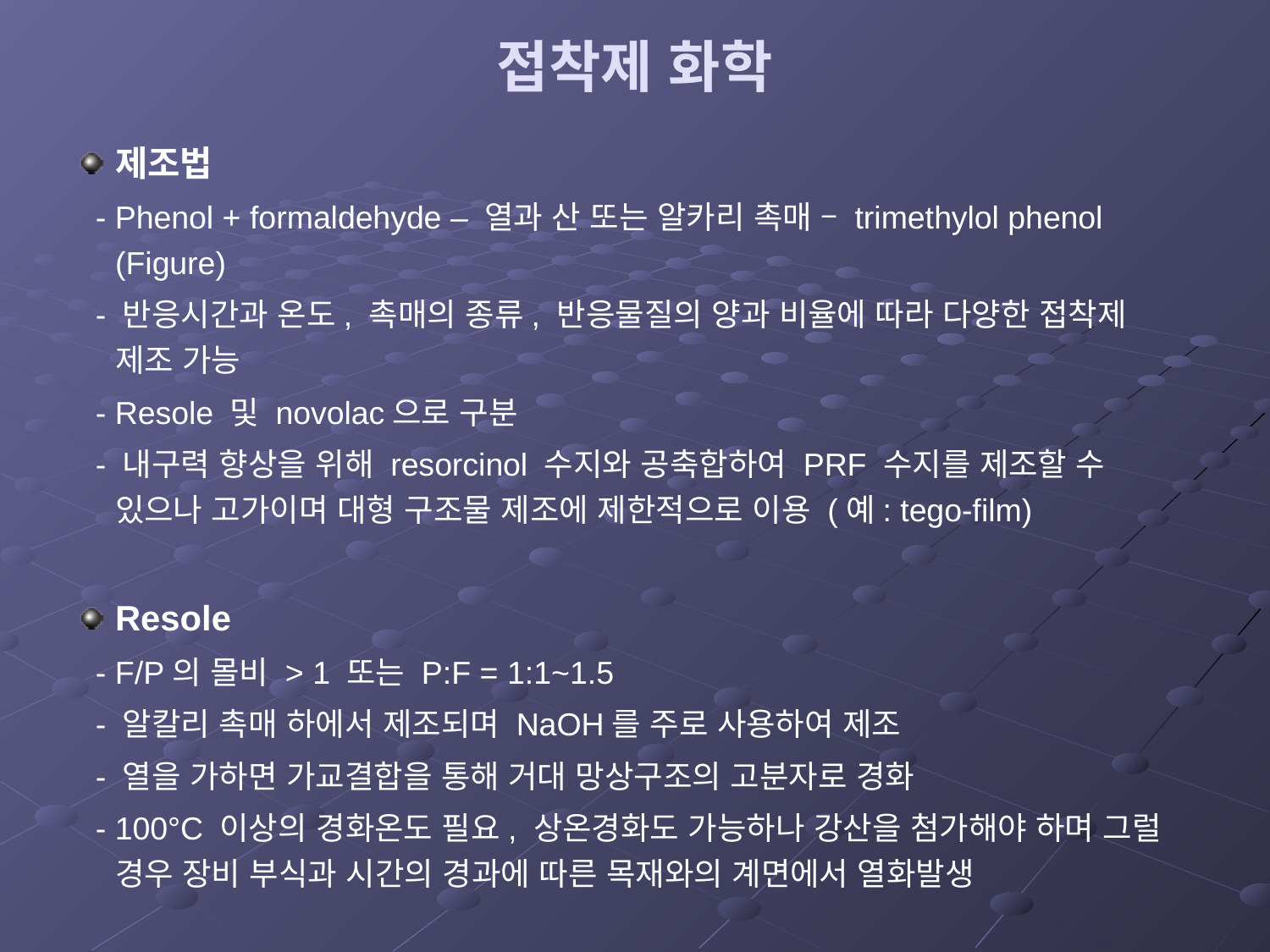

# 접착제 화학
제조법
  - Phenol + formaldehyde – 열과 산 또는 알카리 촉매 – trimethylol phenol (Figure)
  - 반응시간과 온도, 촉매의 종류, 반응물질의 양과 비율에 따라 다양한 접착제 제조 가능
  - Resole 및 novolac으로 구분
  - 내구력 향상을 위해 resorcinol 수지와 공축합하여 PRF 수지를 제조할 수 있으나 고가이며 대형 구조물 제조에 제한적으로 이용 (예: tego-film)

Resole
  - F/P의 몰비 > 1 또는 P:F = 1:1~1.5
  - 알칼리 촉매 하에서 제조되며 NaOH를 주로 사용하여 제조
  - 열을 가하면 가교결합을 통해 거대 망상구조의 고분자로 경화
  - 100°C 이상의 경화온도 필요, 상온경화도 가능하나 강산을 첨가해야 하며 그럴 경우 장비 부식과 시간의 경과에 따른 목재와의 계면에서 열화발생